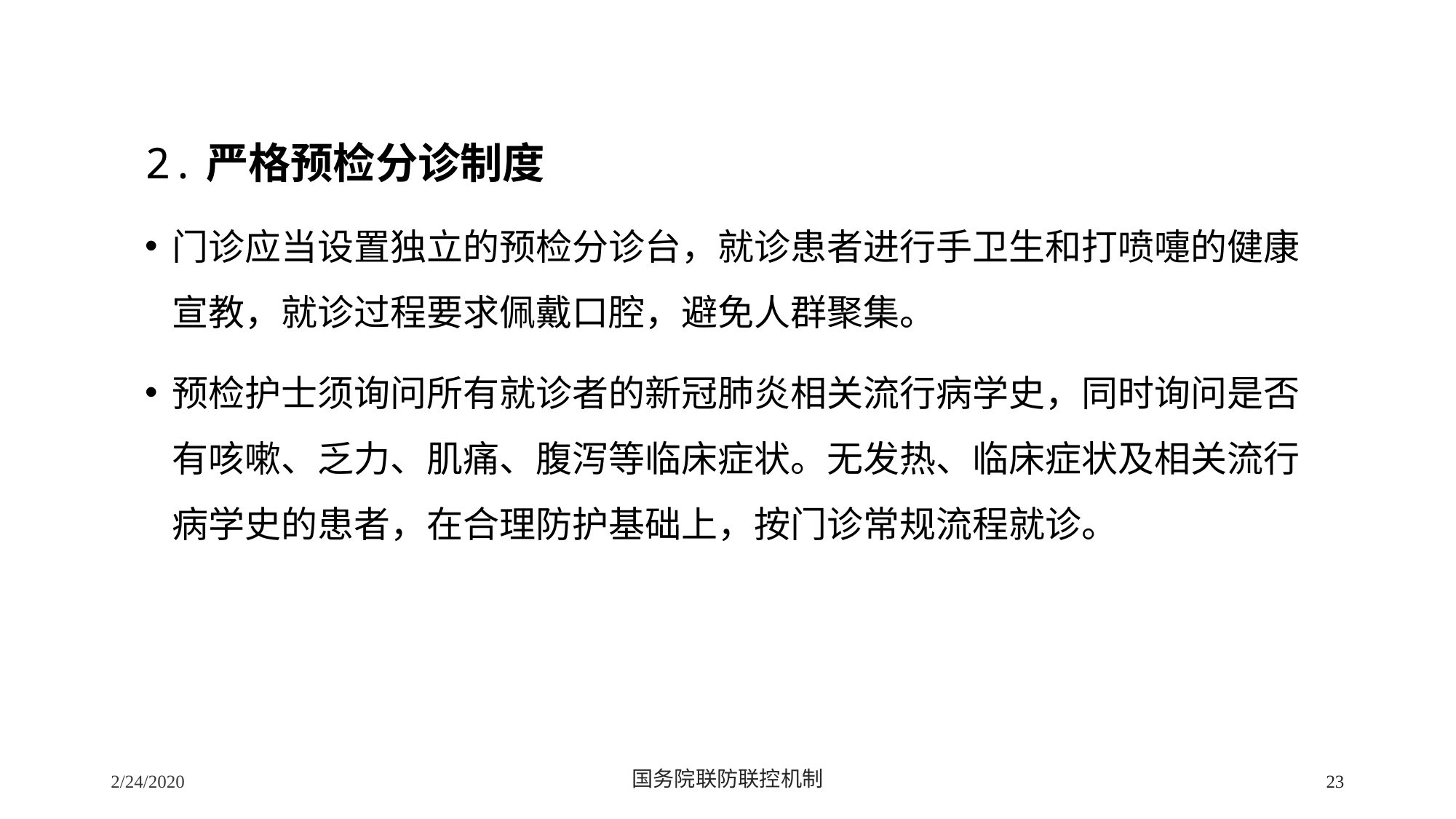

2.严格预检分诊制度
门诊应当设置独立的预检分诊台，就诊患者进行手卫生和打喷嚏的健康宣教，就诊过程要求佩戴口腔，避免人群聚集。
预检护士须询问所有就诊者的新冠肺炎相关流行病学史，同时询问是否有咳嗽、乏力、肌痛、腹泻等临床症状。无发热、临床症状及相关流行病学史的患者，在合理防护基础上，按门诊常规流程就诊。

2/24/2020
国务院联防联控机制
23